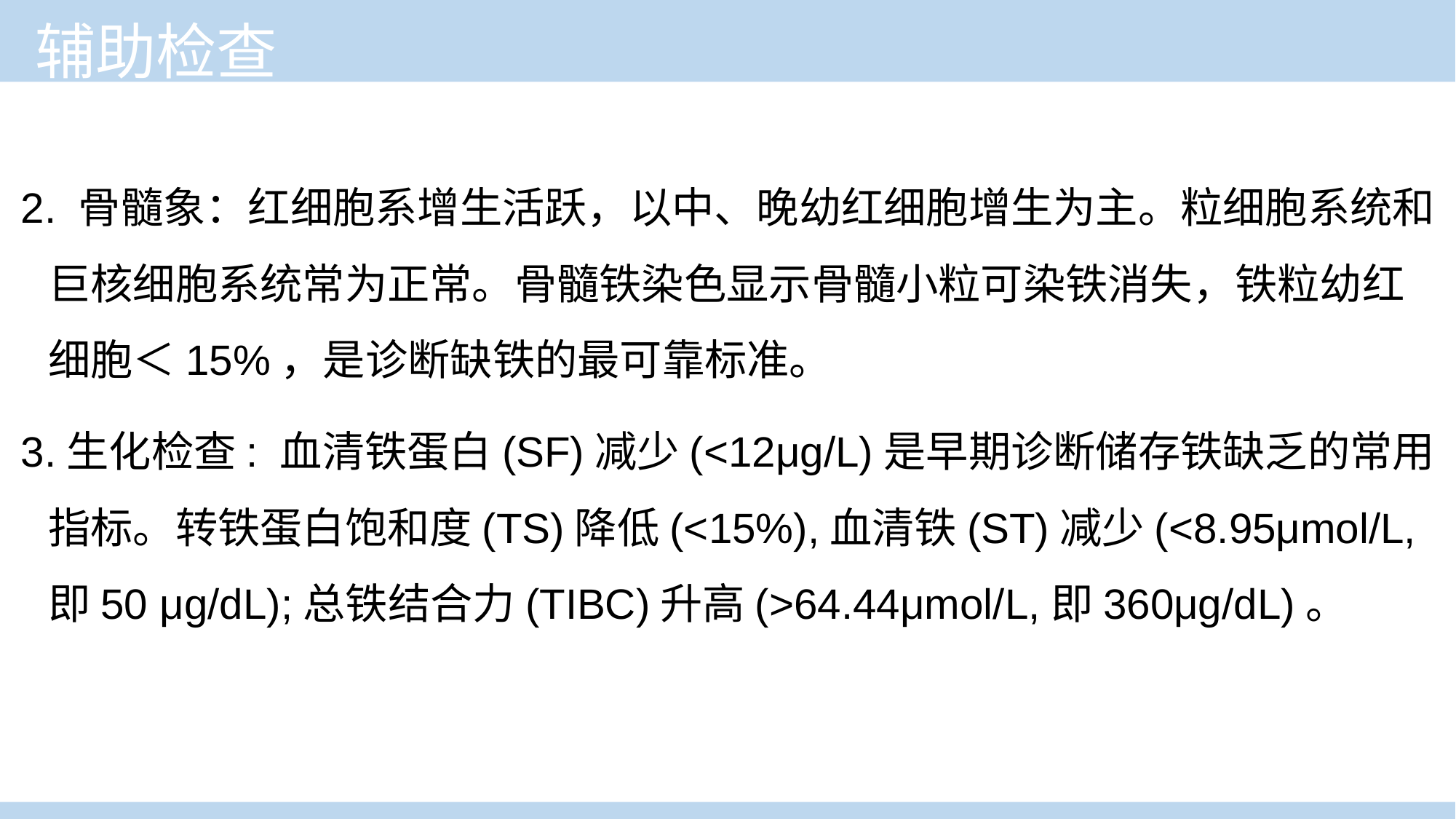

辅助检查
2. 骨髓象：红细胞系增生活跃，以中、晚幼红细胞增生为主。粒细胞系统和巨核细胞系统常为正常。骨髓铁染色显示骨髓小粒可染铁消失，铁粒幼红细胞＜15%，是诊断缺铁的最可靠标准。
3.生化检查: 血清铁蛋白(SF)减少(<12μg/L)是早期诊断储存铁缺乏的常用指标。转铁蛋白饱和度(TS)降低(<15%),血清铁(ST)减少(<8.95μmol/L,即50 μg/dL);总铁结合力(TIBC)升高(>64.44μmol/L,即360μg/dL)。